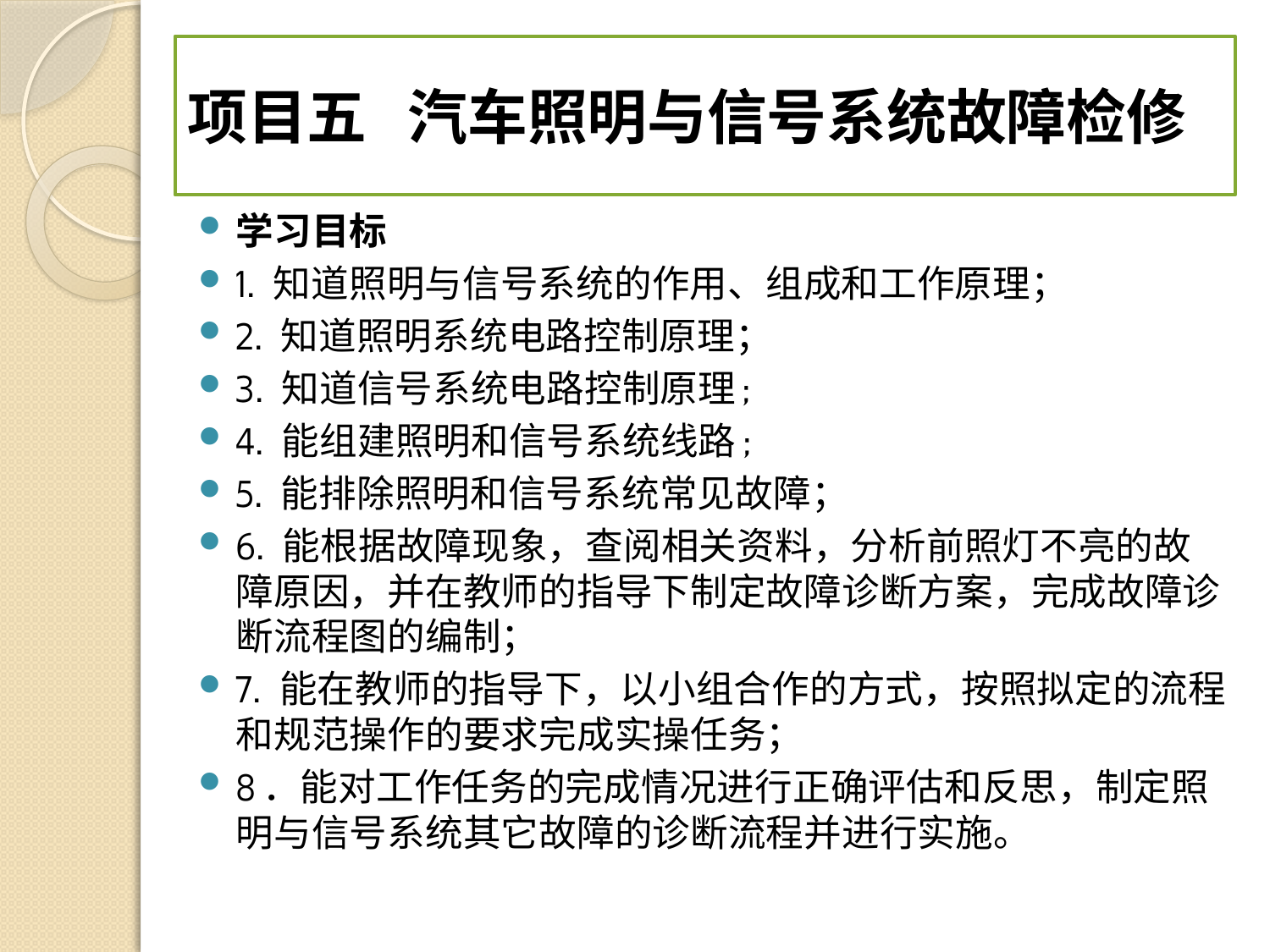

# 项目五   汽车照明与信号系统故障检修
学习目标
1. 知道照明与信号系统的作用、组成和工作原理；
2. 知道照明系统电路控制原理；
3. 知道信号系统电路控制原理;
4. 能组建照明和信号系统线路;
5. 能排除照明和信号系统常见故障；
6. 能根据故障现象，查阅相关资料，分析前照灯不亮的故障原因，并在教师的指导下制定故障诊断方案，完成故障诊断流程图的编制；
7. 能在教师的指导下，以小组合作的方式，按照拟定的流程和规范操作的要求完成实操任务；
8．能对工作任务的完成情况进行正确评估和反思，制定照明与信号系统其它故障的诊断流程并进行实施。